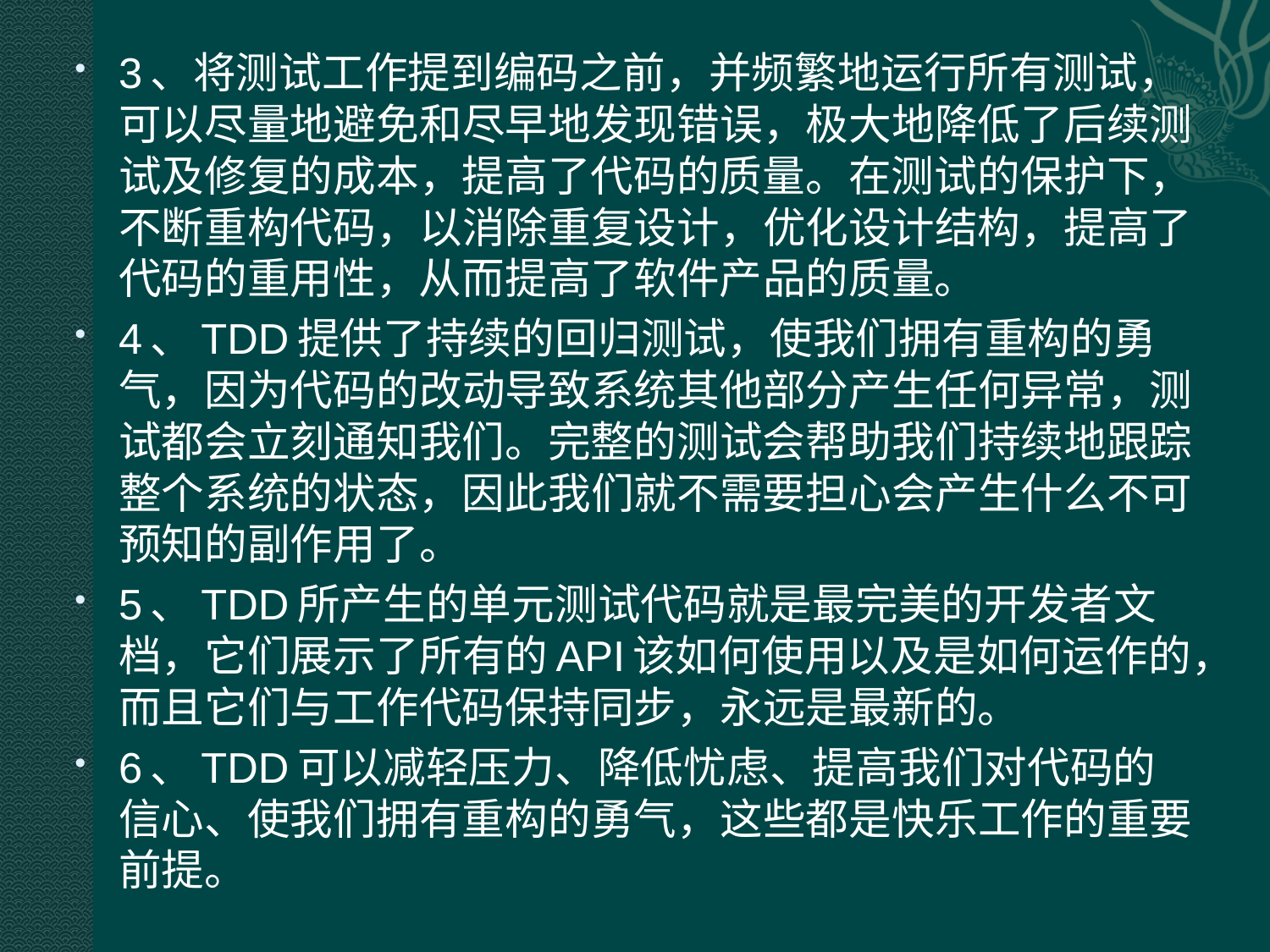

3、将测试工作提到编码之前，并频繁地运行所有测试，可以尽量地避免和尽早地发现错误，极大地降低了后续测试及修复的成本，提高了代码的质量。在测试的保护下，不断重构代码，以消除重复设计，优化设计结构，提高了代码的重用性，从而提高了软件产品的质量。
4、TDD提供了持续的回归测试，使我们拥有重构的勇气，因为代码的改动导致系统其他部分产生任何异常，测试都会立刻通知我们。完整的测试会帮助我们持续地跟踪整个系统的状态，因此我们就不需要担心会产生什么不可预知的副作用了。
5、TDD所产生的单元测试代码就是最完美的开发者文档，它们展示了所有的API该如何使用以及是如何运作的，而且它们与工作代码保持同步，永远是最新的。
6、TDD可以减轻压力、降低忧虑、提高我们对代码的信心、使我们拥有重构的勇气，这些都是快乐工作的重要前提。